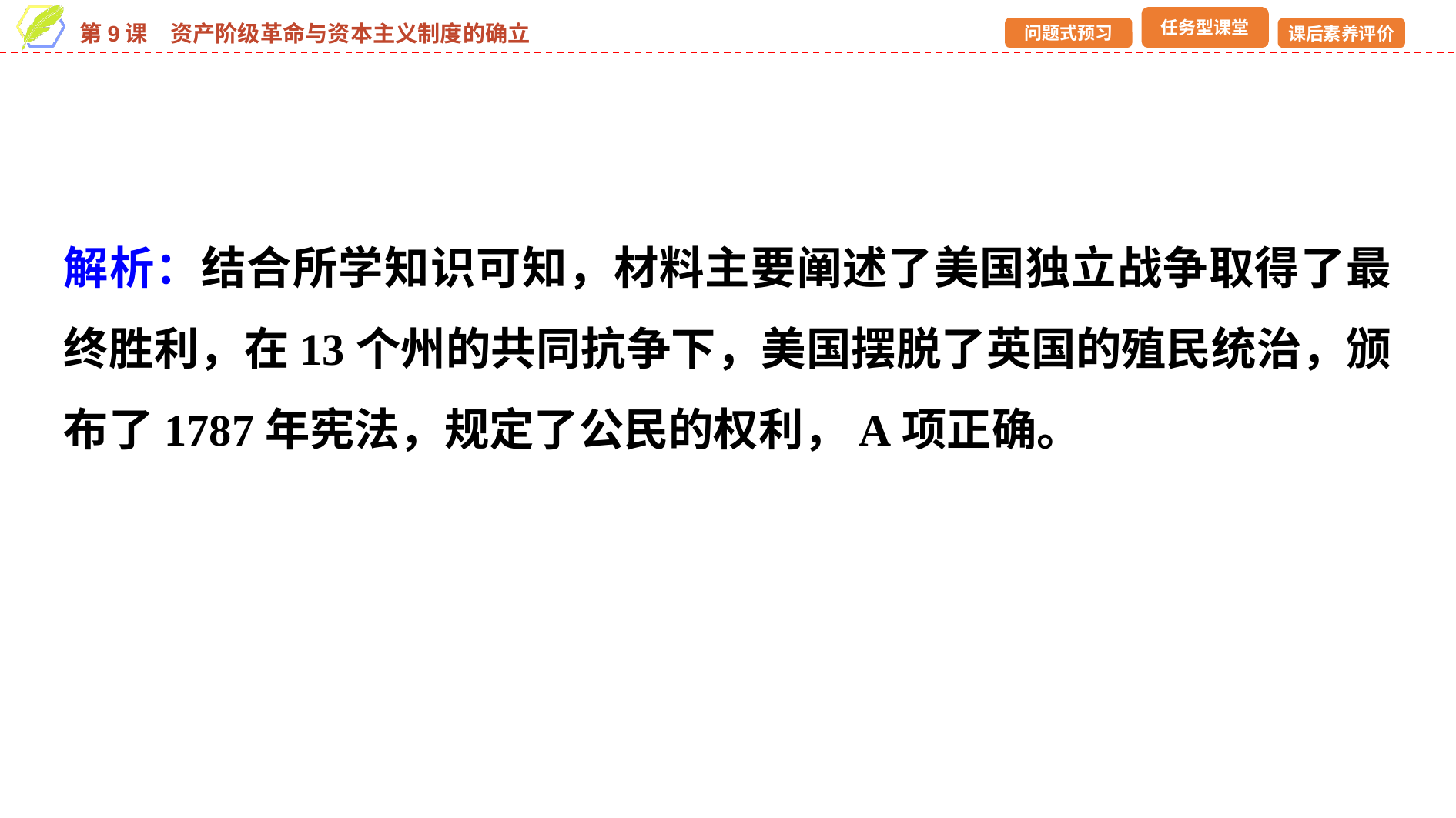

解析：结合所学知识可知，材料主要阐述了美国独立战争取得了最终胜利，在13个州的共同抗争下，美国摆脱了英国的殖民统治，颁布了1787年宪法，规定了公民的权利，A项正确。